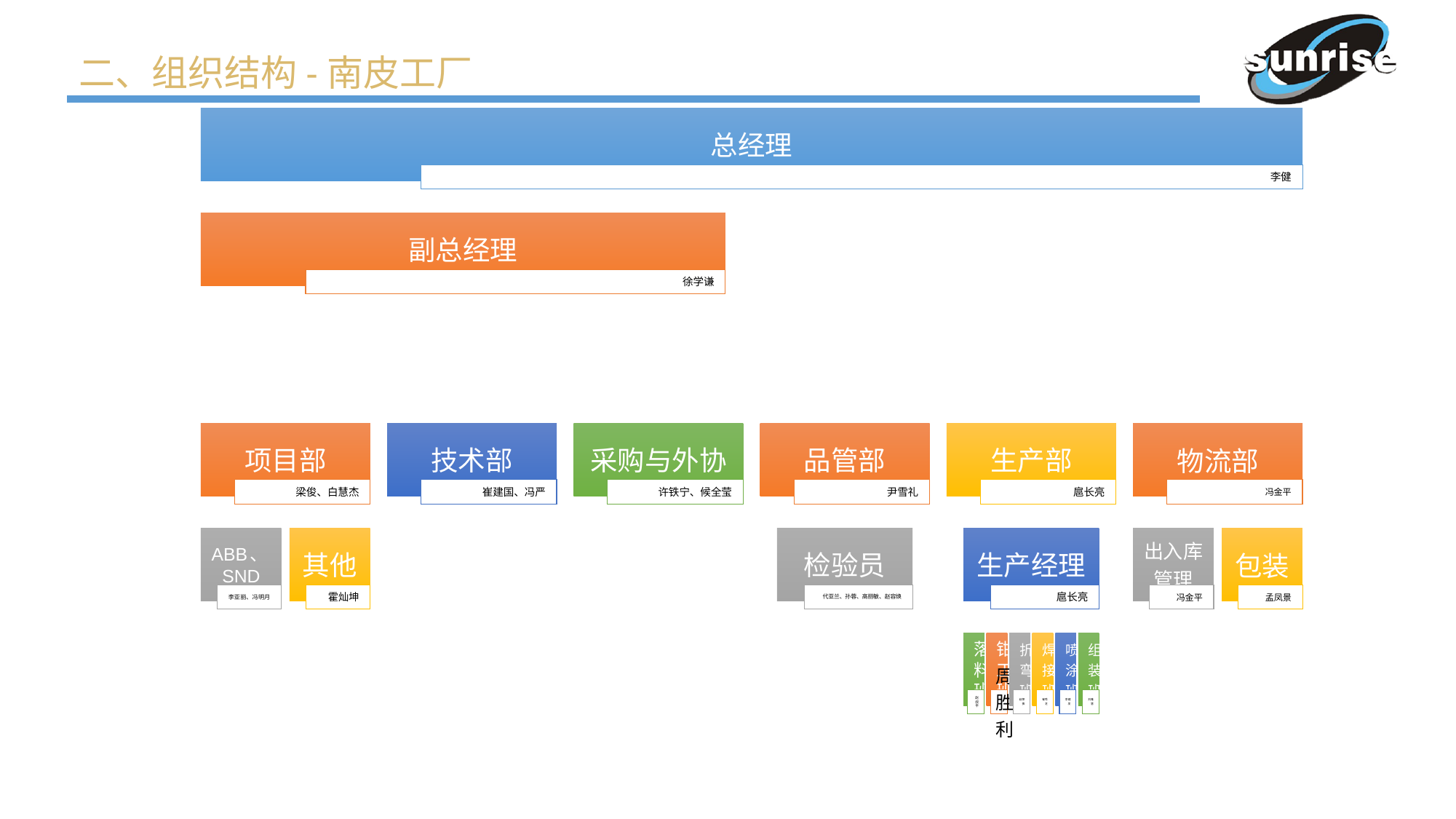

二、组织结构-南皮工厂
总经理
李健
副总经理
徐学谦
项目部
梁俊、白慧杰
技术部
崔建国、冯严
物流部
冯金平
ABB、SND
李亚丽、冯明月
其他
霍灿坤
生产部
扈长亮
出入库管理
冯金平
包装
孟凤景
生产经理
扈长亮
刘雅慧
赵荣换
赵叔平
品管部
尹雪礼
检验员
代亚兰、孙蓉、高丽敏、赵容焕
采购与外协
许铁宁、候全莹
崔秀芝
李建发
7